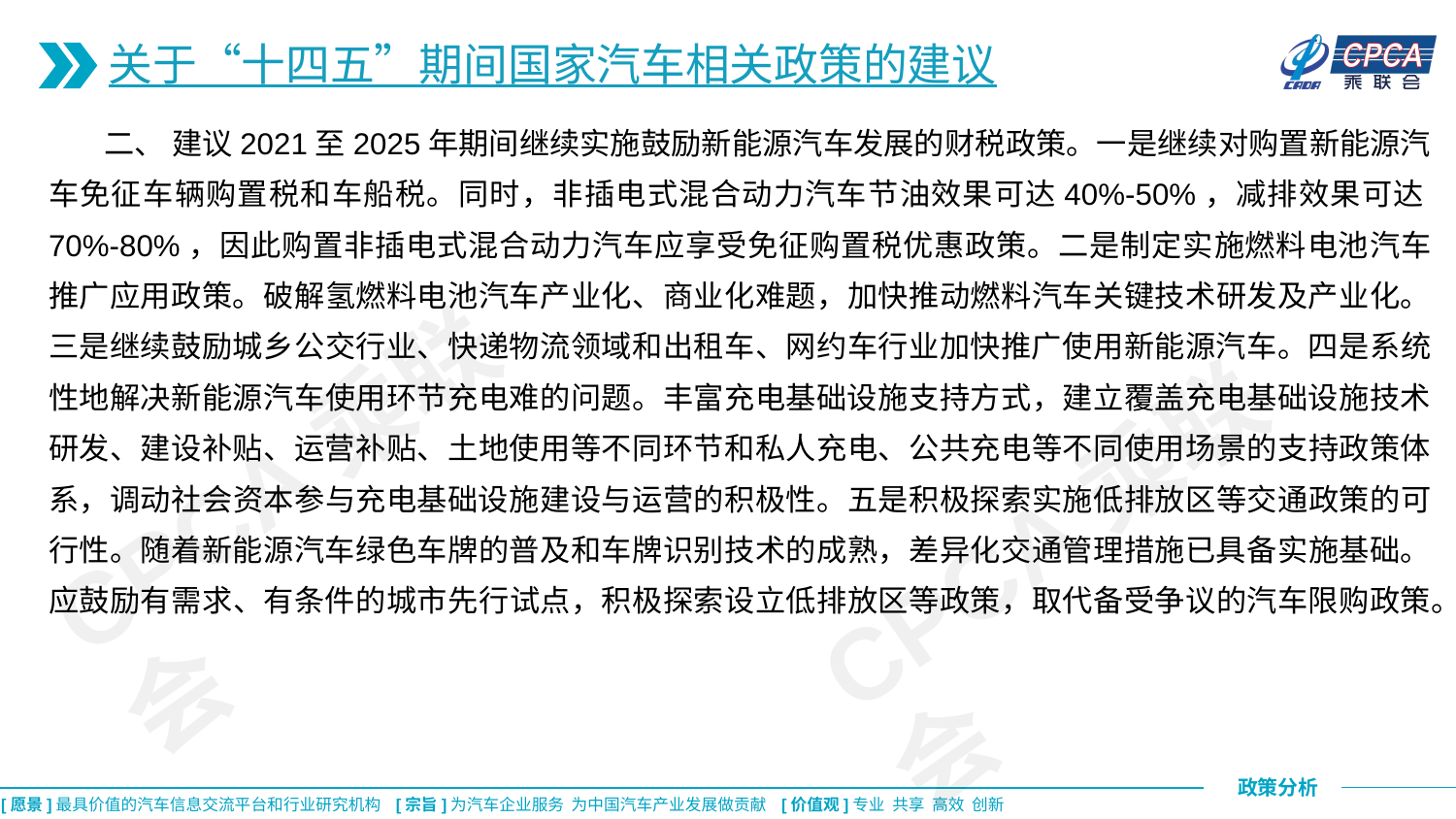

关于“十四五”期间国家汽车相关政策的建议
       二、 建议2021至2025年期间继续实施鼓励新能源汽车发展的财税政策。一是继续对购置新能源汽车免征车辆购置税和车船税。同时，非插电式混合动力汽车节油效果可达40%-50%，减排效果可达70%-80%，因此购置非插电式混合动力汽车应享受免征购置税优惠政策。二是制定实施燃料电池汽车推广应用政策。破解氢燃料电池汽车产业化、商业化难题，加快推动燃料汽车关键技术研发及产业化。三是继续鼓励城乡公交行业、快递物流领域和出租车、网约车行业加快推广使用新能源汽车。四是系统性地解决新能源汽车使用环节充电难的问题。丰富充电基础设施支持方式，建立覆盖充电基础设施技术研发、建设补贴、运营补贴、土地使用等不同环节和私人充电、公共充电等不同使用场景的支持政策体系，调动社会资本参与充电基础设施建设与运营的积极性。五是积极探索实施低排放区等交通政策的可行性。随着新能源汽车绿色车牌的普及和车牌识别技术的成熟，差异化交通管理措施已具备实施基础。应鼓励有需求、有条件的城市先行试点，积极探索设立低排放区等政策，取代备受争议的汽车限购政策。
CPCA乘联会
CPCA乘联会